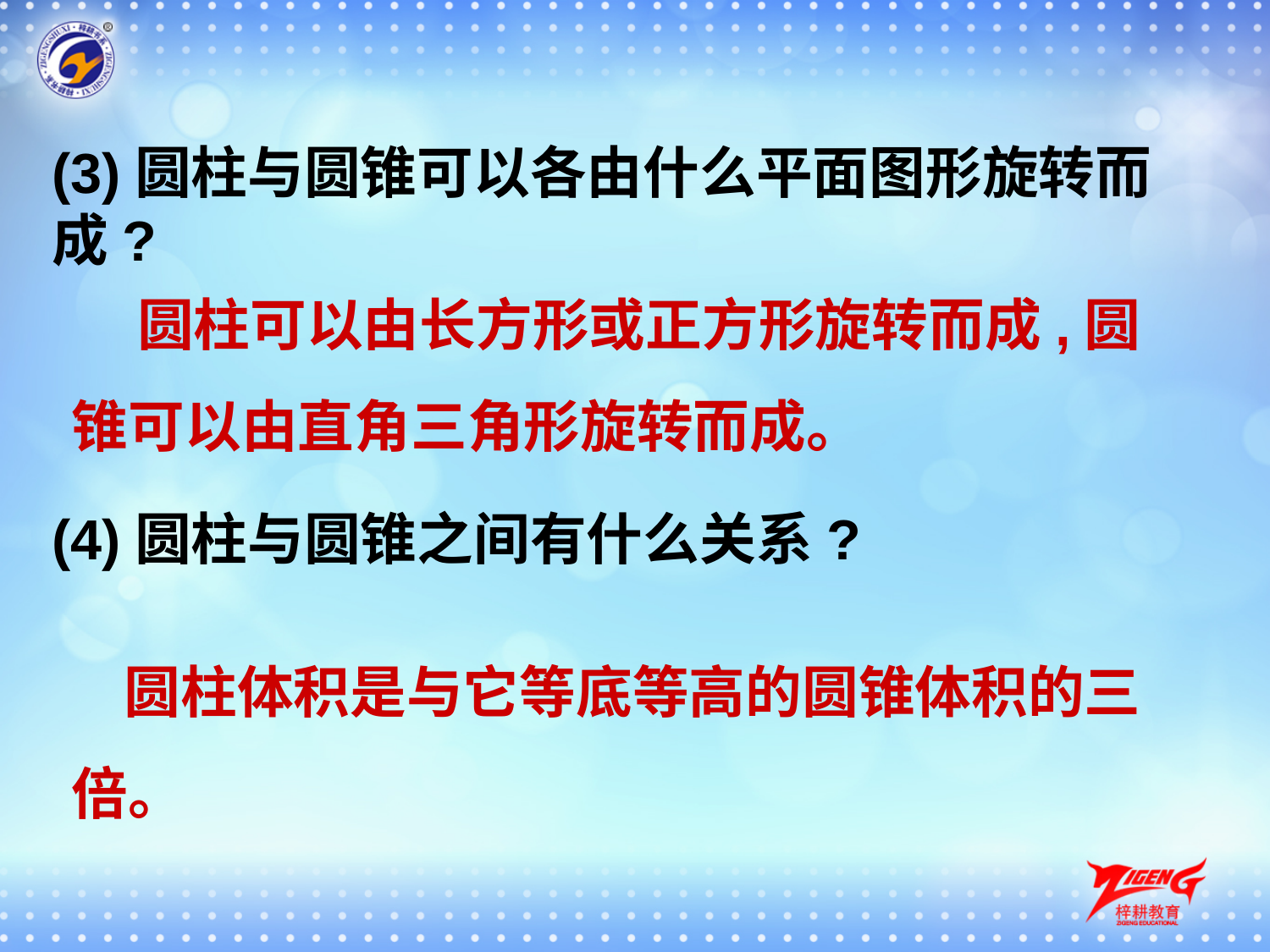

(3)圆柱与圆锥可以各由什么平面图形旋转而成?
    圆柱可以由长方形或正方形旋转而成,圆锥可以由直角三角形旋转而成。
(4)圆柱与圆锥之间有什么关系?
   圆柱体积是与它等底等高的圆锥体积的三倍。